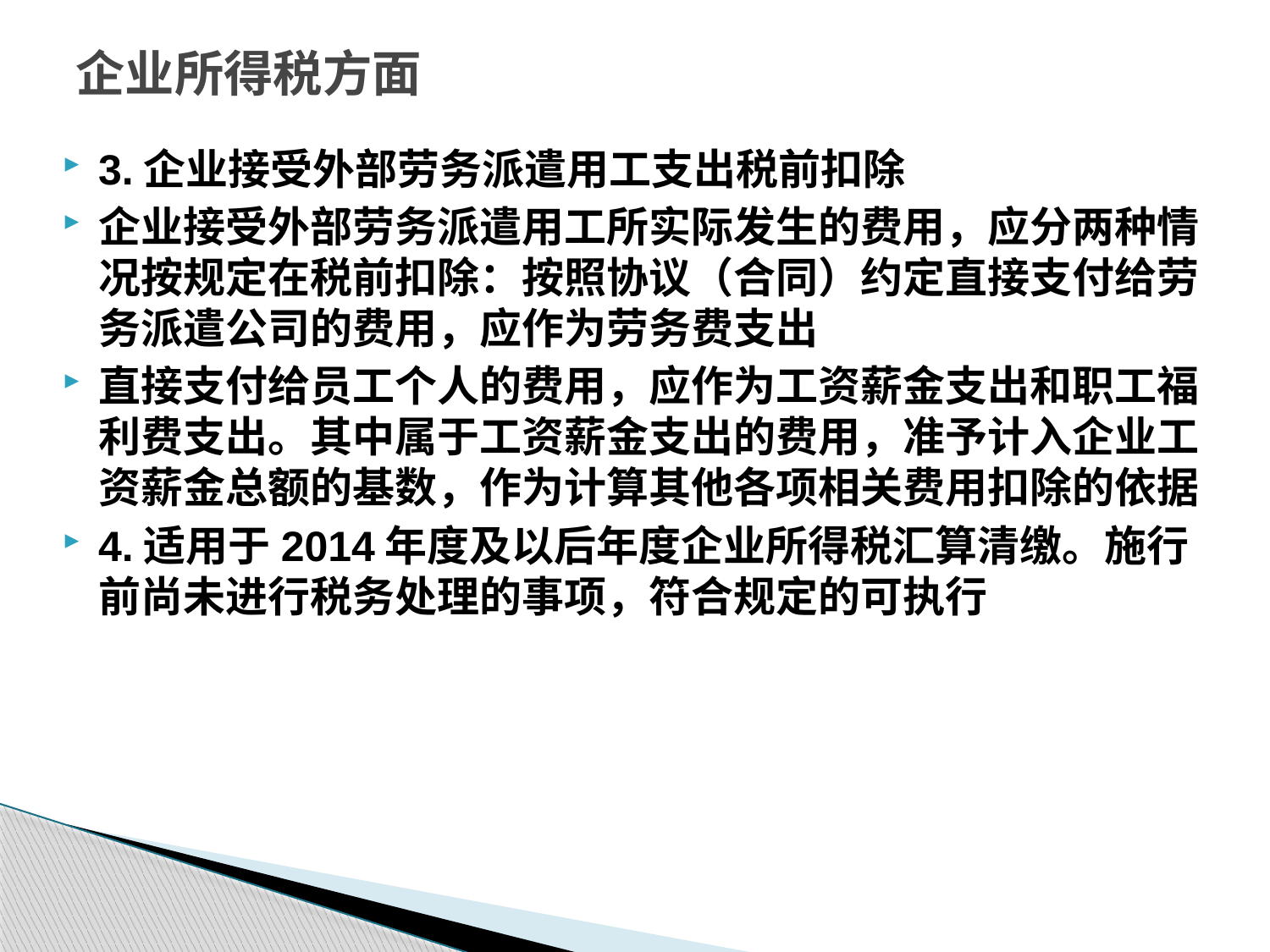

# 企业所得税方面
3.企业接受外部劳务派遣用工支出税前扣除
企业接受外部劳务派遣用工所实际发生的费用，应分两种情况按规定在税前扣除：按照协议（合同）约定直接支付给劳务派遣公司的费用，应作为劳务费支出
直接支付给员工个人的费用，应作为工资薪金支出和职工福利费支出。其中属于工资薪金支出的费用，准予计入企业工资薪金总额的基数，作为计算其他各项相关费用扣除的依据
4.适用于2014年度及以后年度企业所得税汇算清缴。施行前尚未进行税务处理的事项，符合规定的可执行